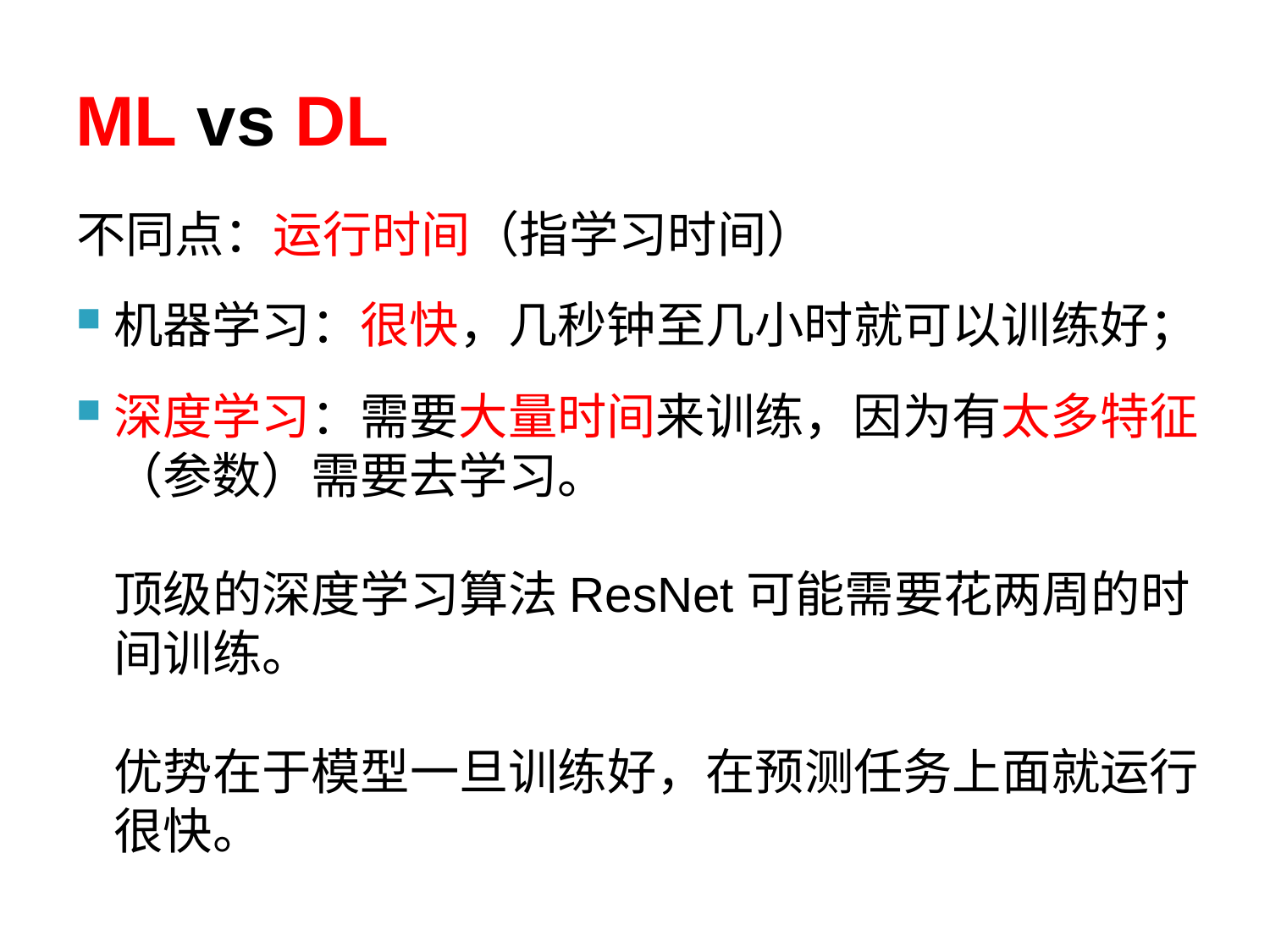

# ML vs DL
不同点：运行时间（指学习时间）
机器学习：很快，几秒钟至几小时就可以训练好；
深度学习：需要大量时间来训练，因为有太多特征（参数）需要去学习。

顶级的深度学习算法ResNet可能需要花两周的时间训练。

优势在于模型一旦训练好，在预测任务上面就运行很快。